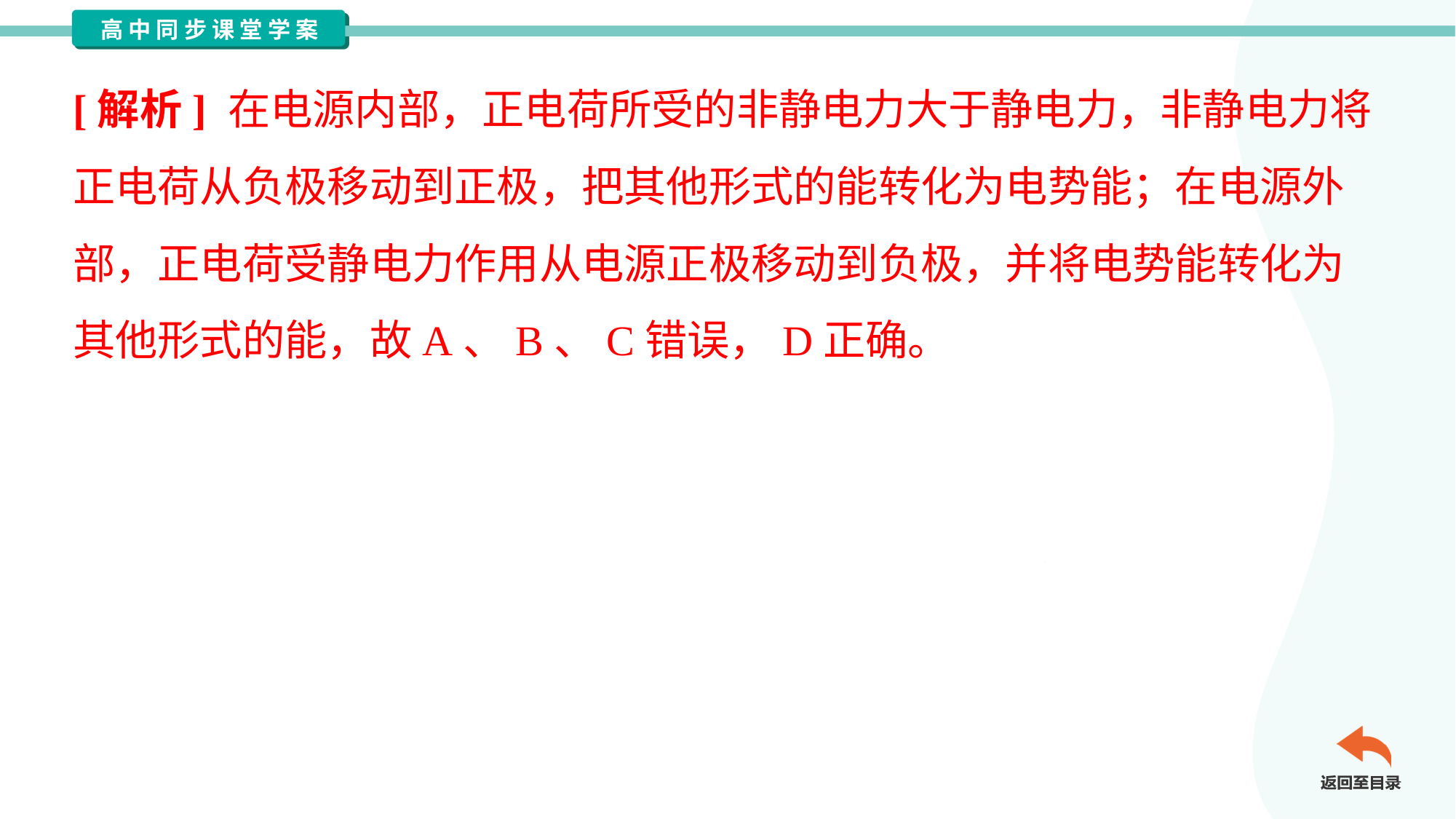

[解析] 在电源内部，正电荷所受的非静电力大于静电力，非静电力将
正电荷从负极移动到正极，把其他形式的能转化为电势能；在电源外
部，正电荷受静电力作用从电源正极移动到负极，并将电势能转化为
其他形式的能，故A、B、C错误，D正确。